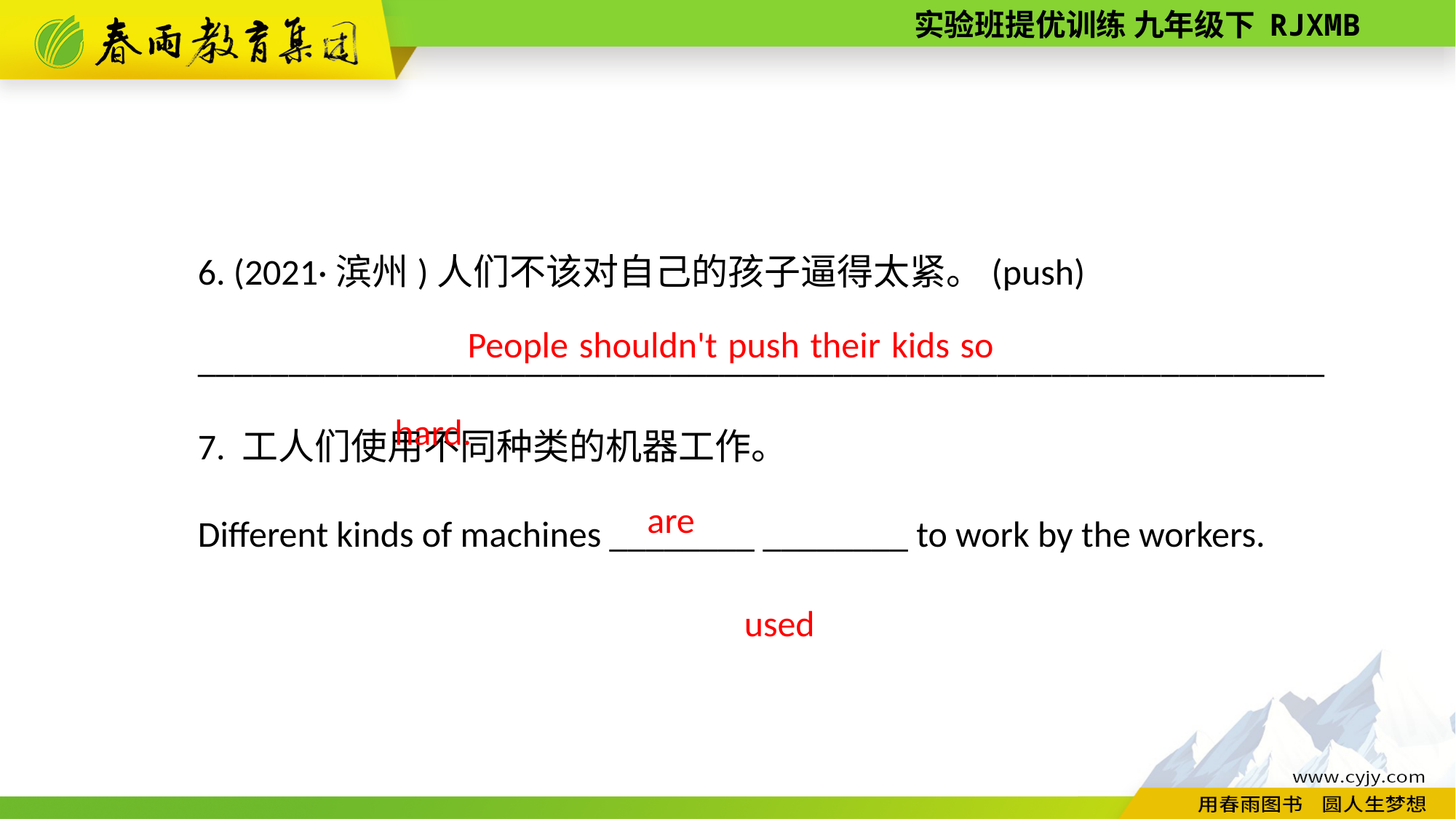

6. (2021·滨州)人们不该对自己的孩子逼得太紧。(push)
______________________________________________________________
7. 工人们使用不同种类的机器工作。
Different kinds of machines ________ ________ to work by the workers.
People shouldn't push their kids so hard.
 used
are